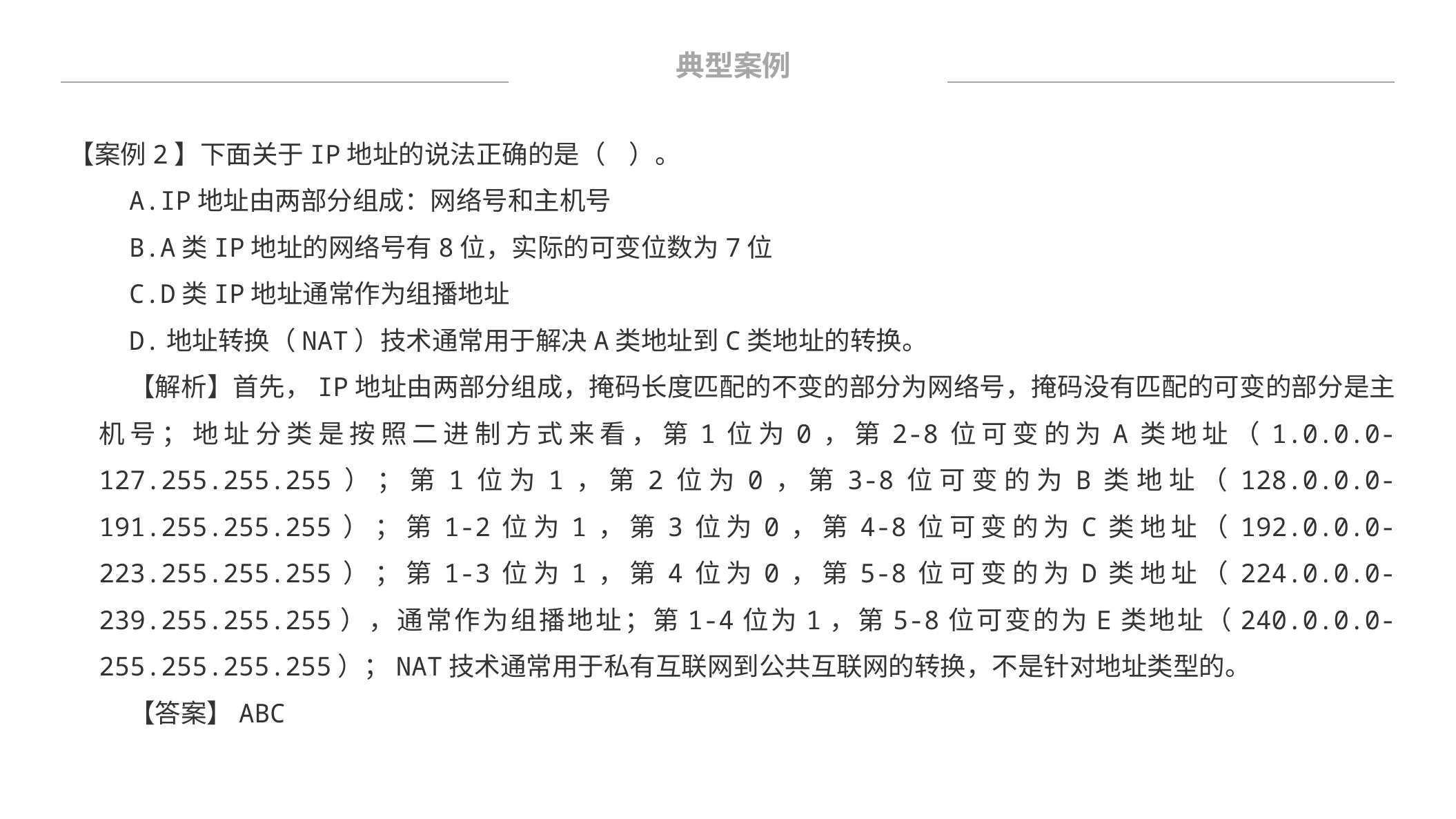

典型案例
【案例2】下面关于IP地址的说法正确的是（    ）。
A.IP地址由两部分组成：网络号和主机号
B.A类IP地址的网络号有8位，实际的可变位数为7位
C.D类IP地址通常作为组播地址
D.地址转换（NAT）技术通常用于解决A类地址到C类地址的转换。
【解析】首先，IP地址由两部分组成，掩码长度匹配的不变的部分为网络号，掩码没有匹配的可变的部分是主机号；地址分类是按照二进制方式来看，第1位为0，第2-8位可变的为A类地址（1.0.0.0-127.255.255.255）；第1位为1，第2位为0，第3-8位可变的为B类地址（128.0.0.0-191.255.255.255）；第1-2位为1，第3位为0，第4-8位可变的为C类地址（192.0.0.0-223.255.255.255）；第1-3位为1，第4位为0，第5-8位可变的为D类地址（224.0.0.0-239.255.255.255），通常作为组播地址；第1-4位为1，第5-8位可变的为E类地址（240.0.0.0-255.255.255.255）；NAT技术通常用于私有互联网到公共互联网的转换，不是针对地址类型的。
【答案】ABC